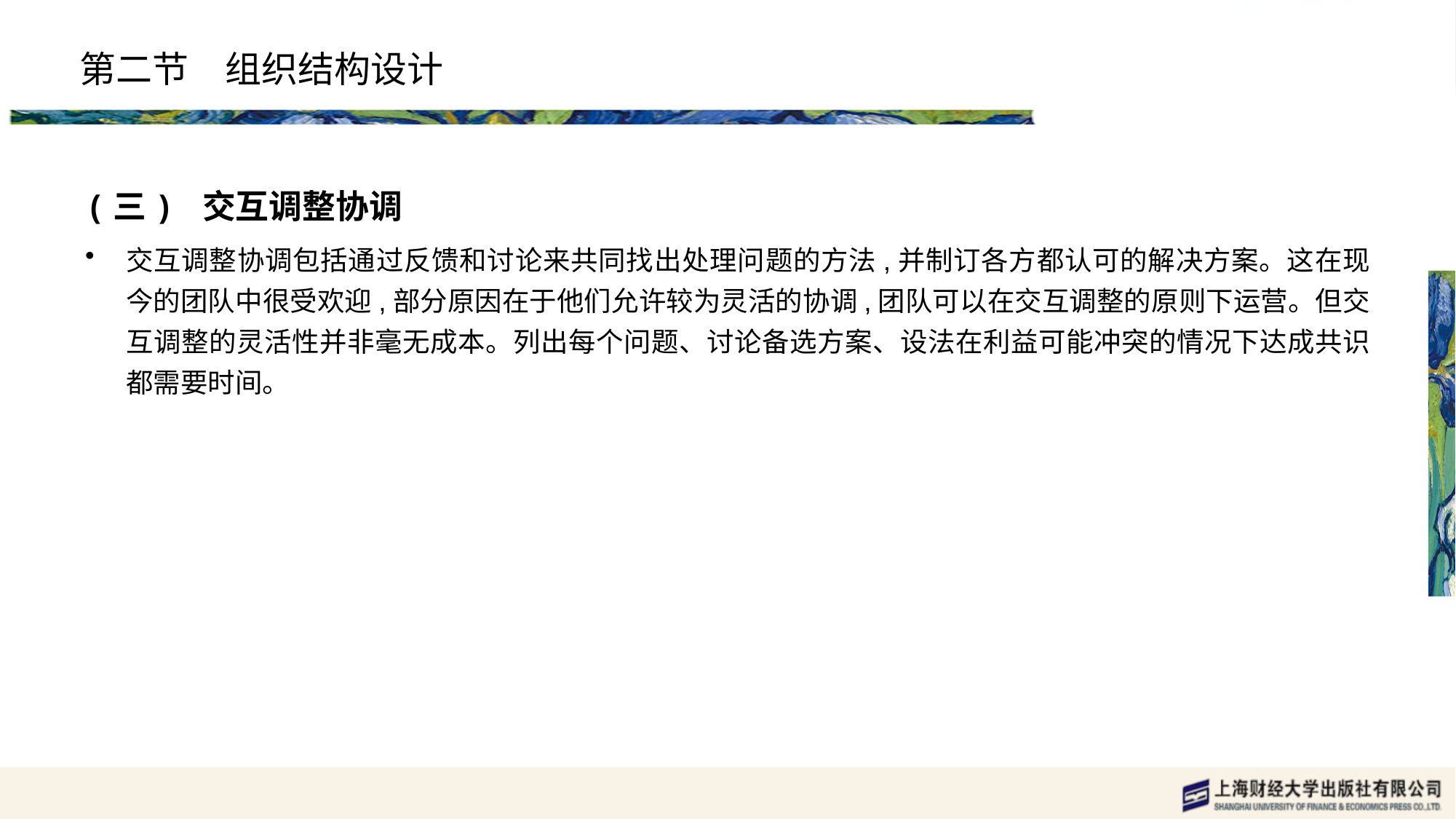

# 第二节　组织结构设计
(三) 交互调整协调
交互调整协调包括通过反馈和讨论来共同找出处理问题的方法,并制订各方都认可的解决方案。这在现今的团队中很受欢迎,部分原因在于他们允许较为灵活的协调,团队可以在交互调整的原则下运营。但交互调整的灵活性并非毫无成本。列出每个问题、讨论备选方案、设法在利益可能冲突的情况下达成共识都需要时间。